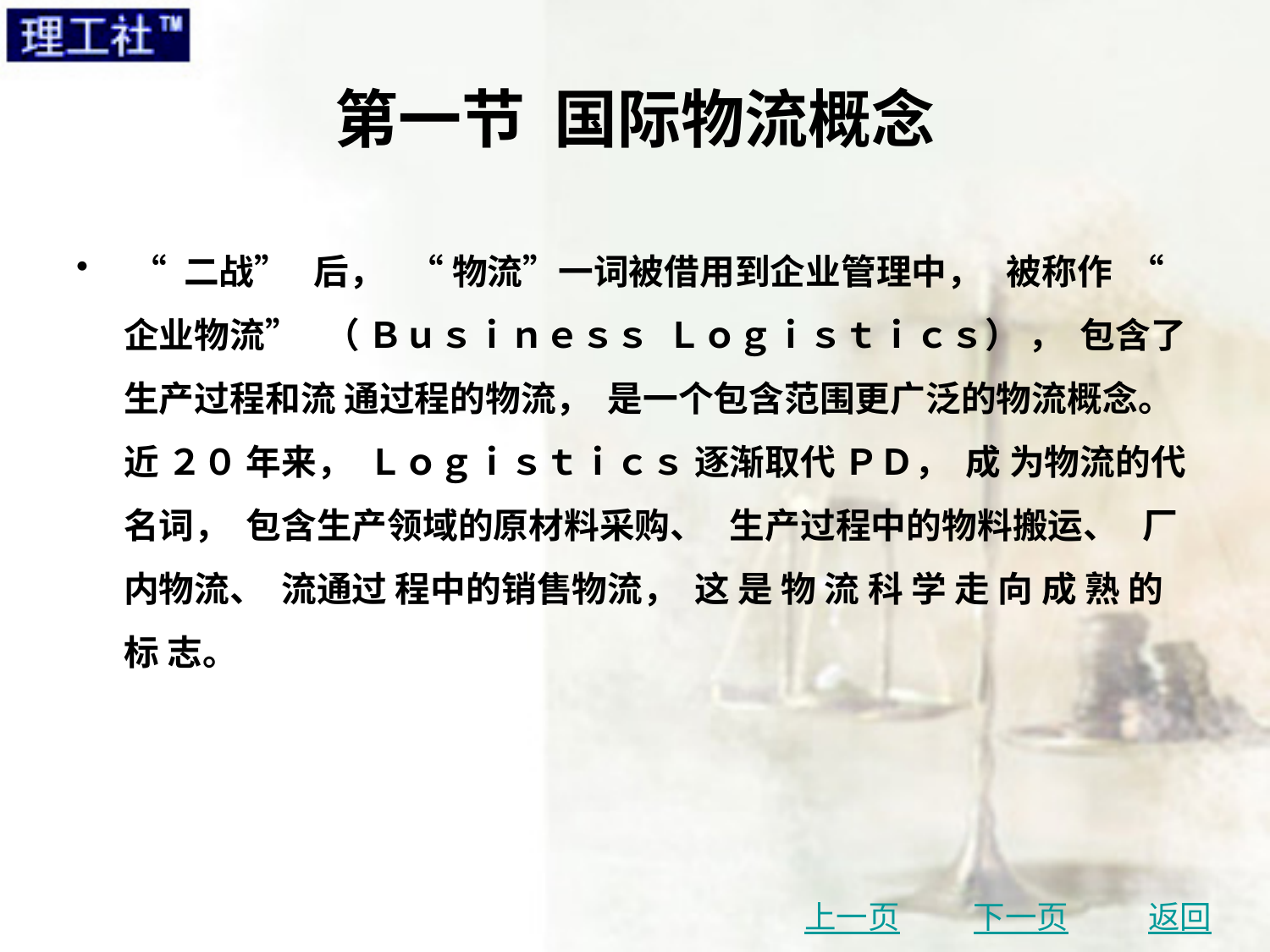

# 第一节  国际物流概念
 “ 二战”   后，   “ 物流”一词被借用到企业管理中，   被称作  “ 企业物流”   （ Ｂｕｓｉｎｅｓｓ  Ｌｏｇｉｓｔｉｃｓ） ，  包含了生产过程和流 通过程的物流，  是一个包含范围更广泛的物流概念。  近 ２０ 年来，  Ｌｏｇｉｓｔｉｃｓ 逐渐取代 ＰＤ，  成 为物流的代名词，  包含生产领域的原材料采购、   生产过程中的物料搬运、   厂内物流、  流通过 程中的销售物流，  这 是 物 流 科 学 走 向 成 熟 的 标 志。
上一页
下一页
返回